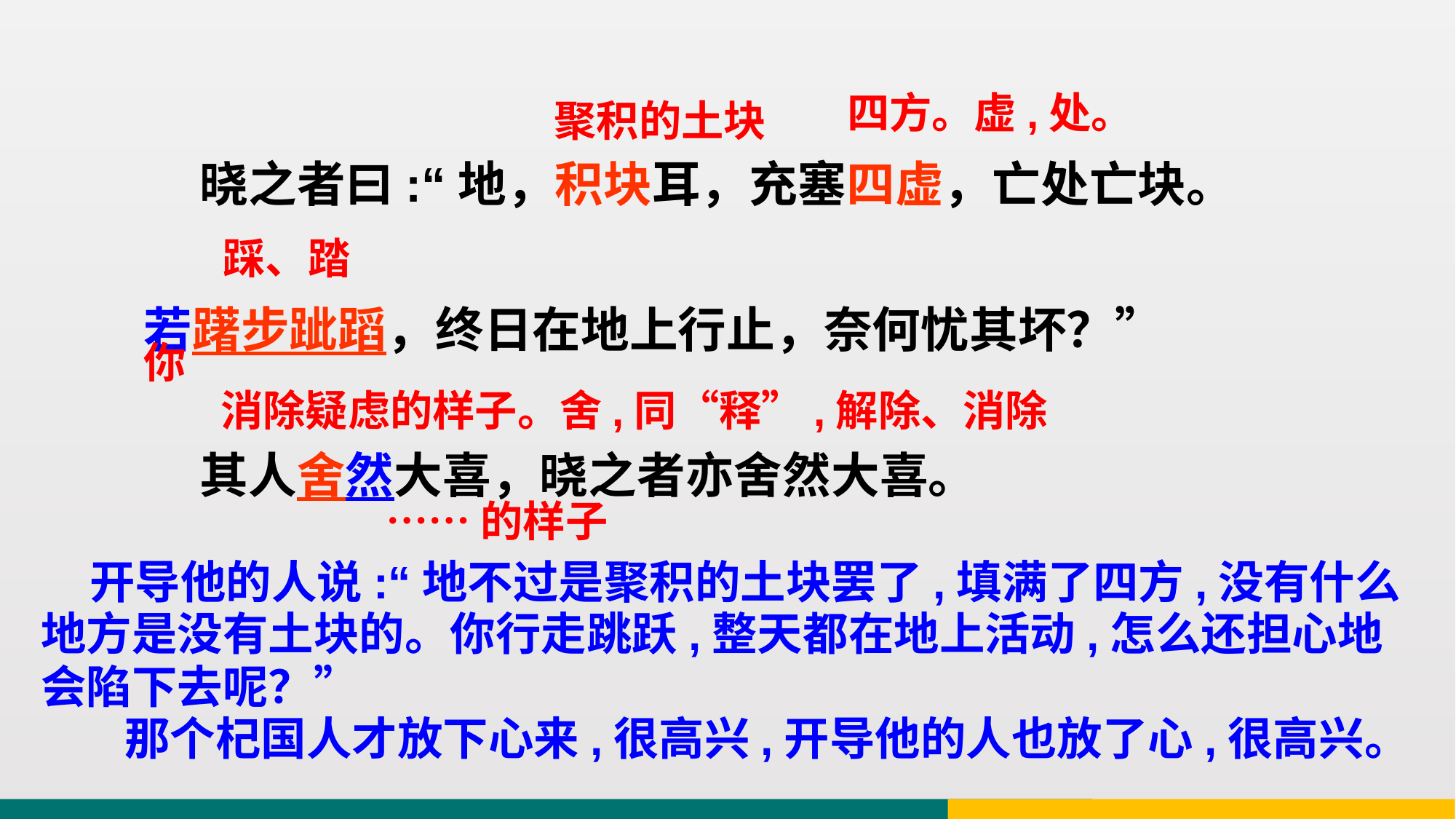

晓之者曰:“地，积块耳，充塞四虚，亡处亡块。
若躇步跐蹈，终日在地上行止，奈何忧其坏？”
    其人舍然大喜，晓之者亦舍然大喜。
四方。虚,处。
聚积的土块
踩、踏

你
消除疑虑的样子。舍,同“释”,解除、消除
……的样子
    开导他的人说:“地不过是聚积的土块罢了,填满了四方,没有什么地方是没有土块的。你行走跳跃,整天都在地上活动,怎么还担心地会陷下去呢？”
       那个杞国人才放下心来,很高兴,开导他的人也放了心,很高兴。